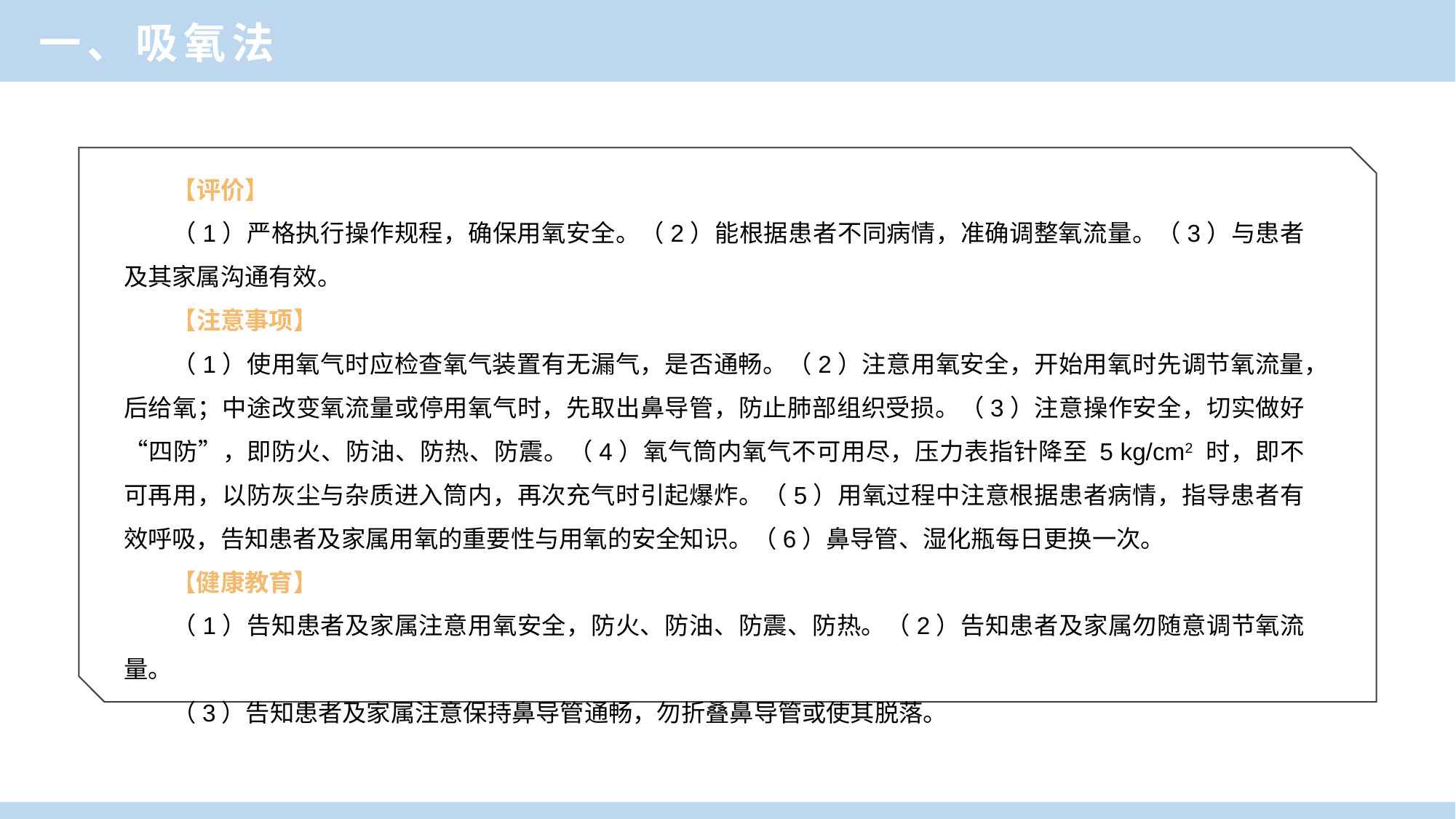

一、吸氧法

【评价】
（1）严格执行操作规程，确保用氧安全。（2）能根据患者不同病情，准确调整氧流量。（3）与患者及其家属沟通有效。
【注意事项】
（1）使用氧气时应检查氧气装置有无漏气，是否通畅。（2）注意用氧安全，开始用氧时先调节氧流量，后给氧；中途改变氧流量或停用氧气时，先取出鼻导管，防止肺部组织受损。（3）注意操作安全，切实做好“四防”，即防火、防油、防热、防震。（4）氧气筒内氧气不可用尽，压力表指针降至 5 kg/cm2 时，即不可再用，以防灰尘与杂质进入筒内，再次充气时引起爆炸。（5）用氧过程中注意根据患者病情，指导患者有效呼吸，告知患者及家属用氧的重要性与用氧的安全知识。（6）鼻导管、湿化瓶每日更换一次。
【健康教育】
（1）告知患者及家属注意用氧安全，防火、防油、防震、防热。（2）告知患者及家属勿随意调节氧流量。
（3）告知患者及家属注意保持鼻导管通畅，勿折叠鼻导管或使其脱落。